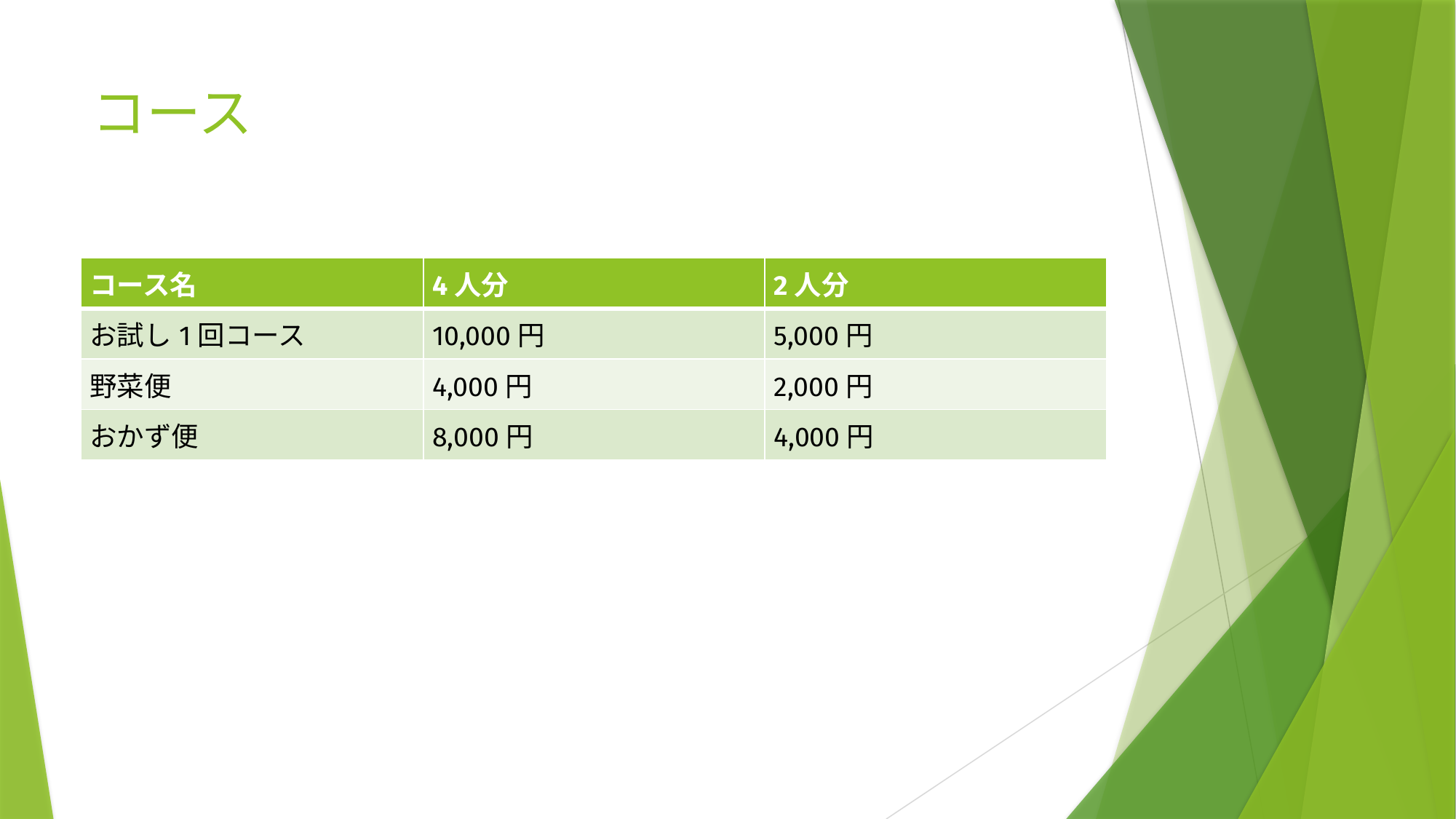

# コース
| コース名 | 4人分 | 2人分 |
| --- | --- | --- |
| お試し1回コース | 10,000円 | 5,000円 |
| 野菜便 | 4,000円 | 2,000円 |
| おかず便 | 8,000円 | 4,000円 |